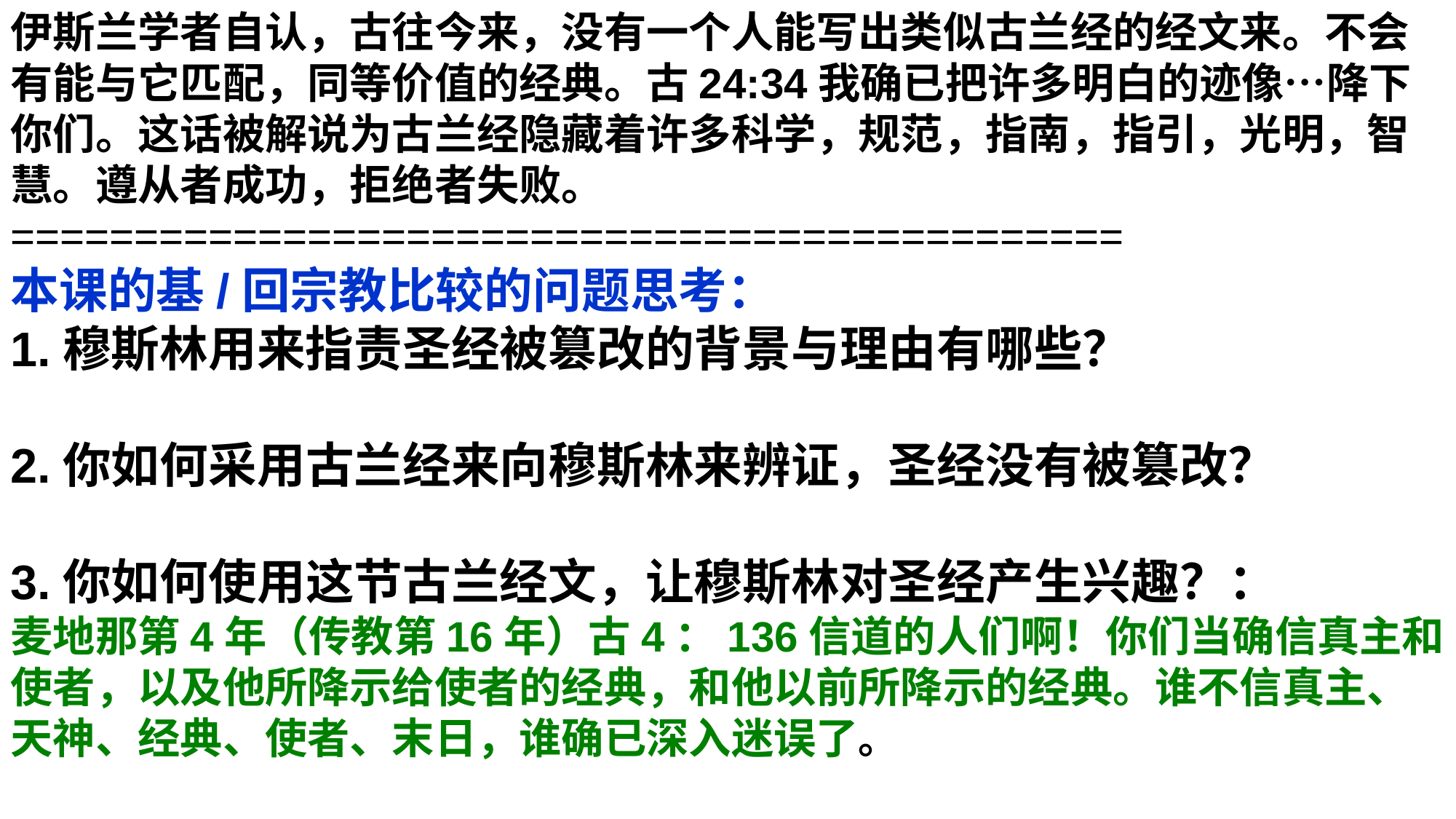

伊斯兰学者自认，古往今来，没有一个人能写出类似古兰经的经文来。不会有能与它匹配，同等价值的经典。古24:34我确已把许多明白的迹像…降下你们。这话被解说为古兰经隐藏着许多科学，规范，指南，指引，光明，智慧。遵从者成功，拒绝者失败。
=============================================
本课的基/回宗教比较的问题思考：
1.穆斯林用来指责圣经被篡改的背景与理由有哪些？

2.你如何采用古兰经来向穆斯林来辨证，圣经没有被篡改？

3.你如何使用这节古兰经文，让穆斯林对圣经产生兴趣？：
麦地那第4年（传教第16年）古4：136信道的人们啊！你们当确信真主和使者，以及他所降示给使者的经典，和他以前所降示的经典。谁不信真主、天神、经典、使者、末日，谁确已深入迷误了。